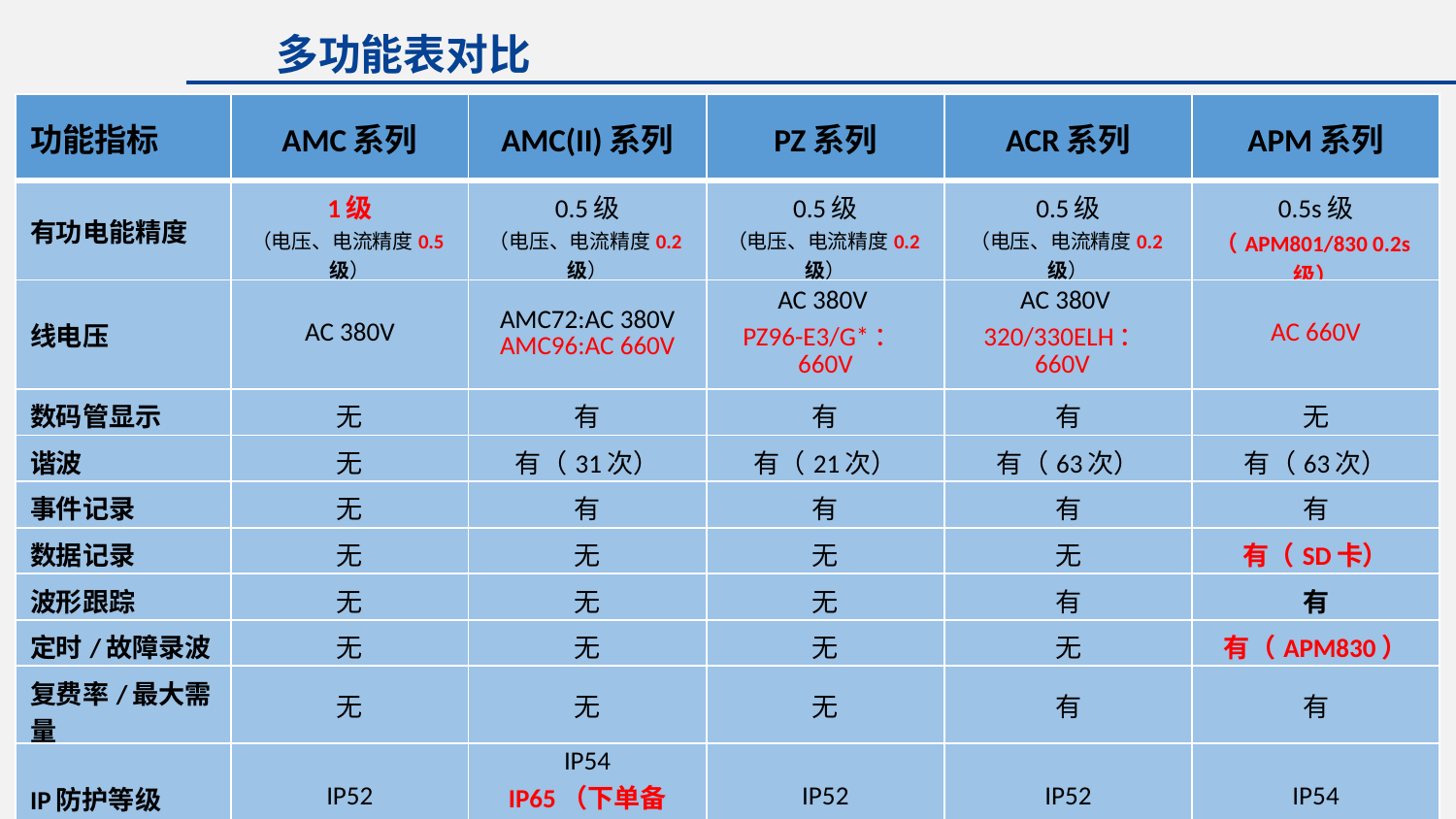

多功能表对比
| 功能指标 | AMC系列 | AMC(II)系列 | PZ系列 | ACR系列 | APM系列 |
| --- | --- | --- | --- | --- | --- |
| 有功电能精度 | 1级 （电压、电流精度0.5级） | 0.5级 （电压、电流精度0.2级） | 0.5级 （电压、电流精度0.2级） | 0.5级 （电压、电流精度0.2级） | 0.5s级 （APM801/830 0.2s级） |
| 线电压 | AC 380V | AMC72:AC 380V AMC96:AC 660V | AC 380V PZ96-E3/G\*：660V | AC 380V 320/330ELH：660V | AC 660V |
| 数码管显示 | 无 | 有 | 有 | 有 | 无 |
| 谐波 | 无 | 有（31次） | 有（21次） | 有（63次） | 有（63次） |
| 事件记录 | 无 | 有 | 有 | 有 | 有 |
| 数据记录 | 无 | 无 | 无 | 无 | 有（SD卡） |
| 波形跟踪 | 无 | 无 | 无 | 有 | 有 |
| 定时/故障录波 | 无 | 无 | 无 | 无 | 有（APM830） |
| 复费率/最大需量 | 无 | 无 | 无 | 有 | 有 |
| IP防护等级 | IP52 | IP54 IP65（下单备注） | IP52 | IP52 | IP54 |